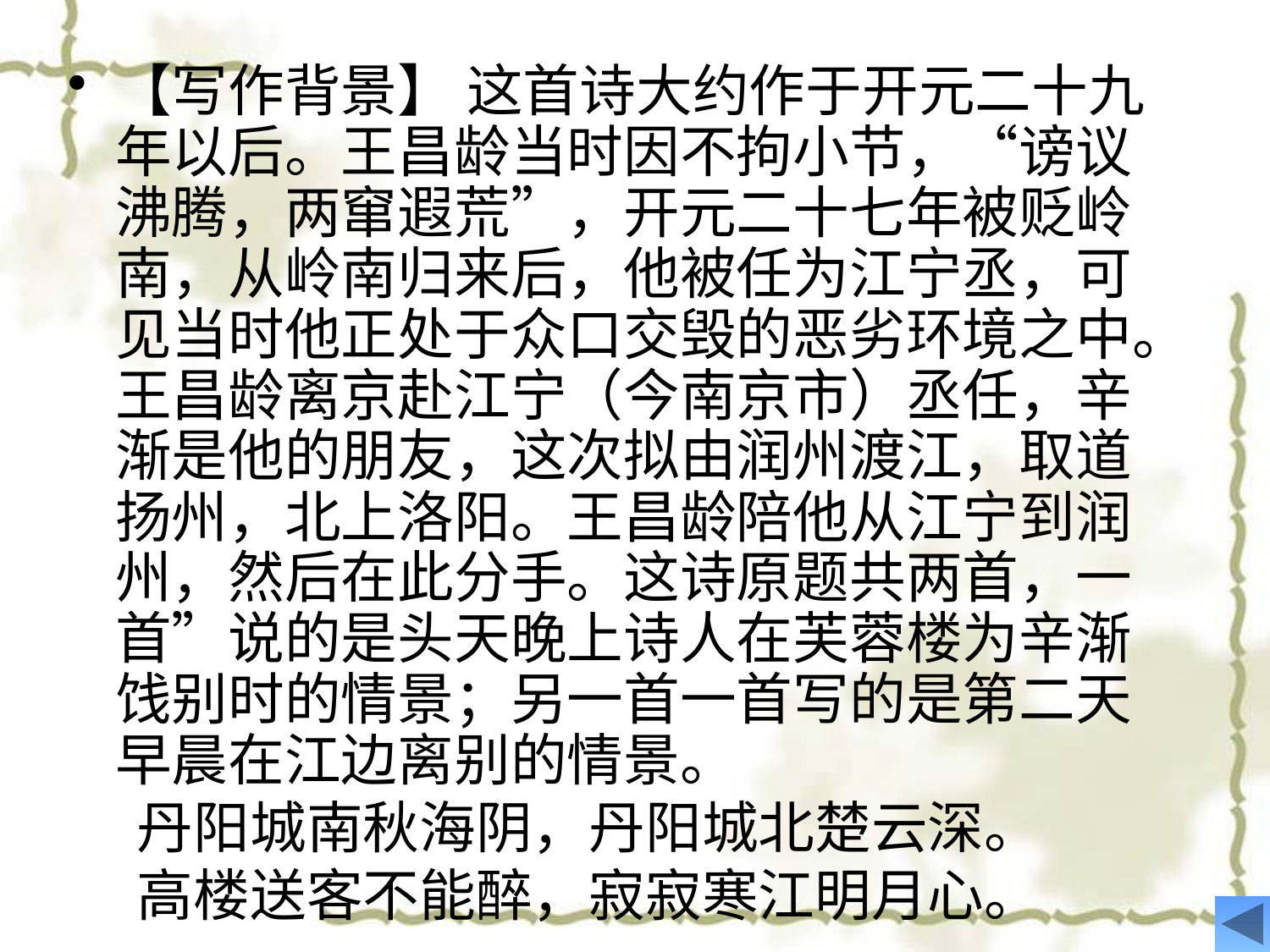

【写作背景】 这首诗大约作于开元二十九年以后。王昌龄当时因不拘小节，“谤议沸腾，两窜遐荒”，开元二十七年被贬岭南，从岭南归来后，他被任为江宁丞，可见当时他正处于众口交毁的恶劣环境之中。王昌龄离京赴江宁（今南京市）丞任，辛渐是他的朋友，这次拟由润州渡江，取道扬州，北上洛阳。王昌龄陪他从江宁到润州，然后在此分手。这诗原题共两首，一首”说的是头天晚上诗人在芙蓉楼为辛渐饯别时的情景；另一首一首写的是第二天早晨在江边离别的情景。
丹阳城南秋海阴，丹阳城北楚云深。
高楼送客不能醉，寂寂寒江明月心。